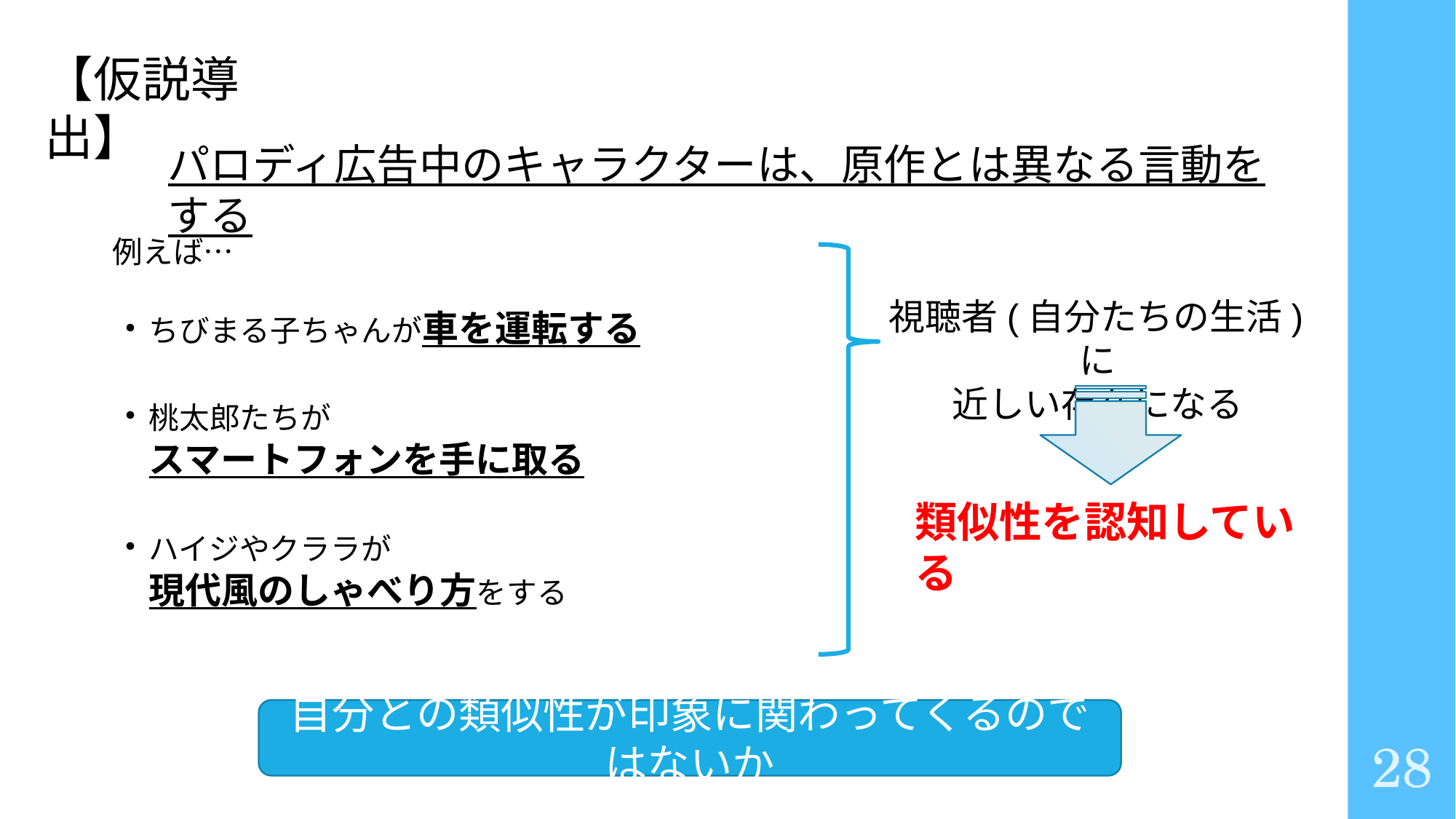

【仮説導出】
パロディ広告中のキャラクターは、原作とは異なる言動をする
例えば…

・ちびまる子ちゃんが車を運転する

・桃太郎たちが
　スマートフォンを手に取る

・ハイジやクララが
　現代風のしゃべり方をする

視聴者(自分たちの生活)に
近しい存在になる

類似性を認知している
自分との類似性が印象に関わってくるのではないか
28